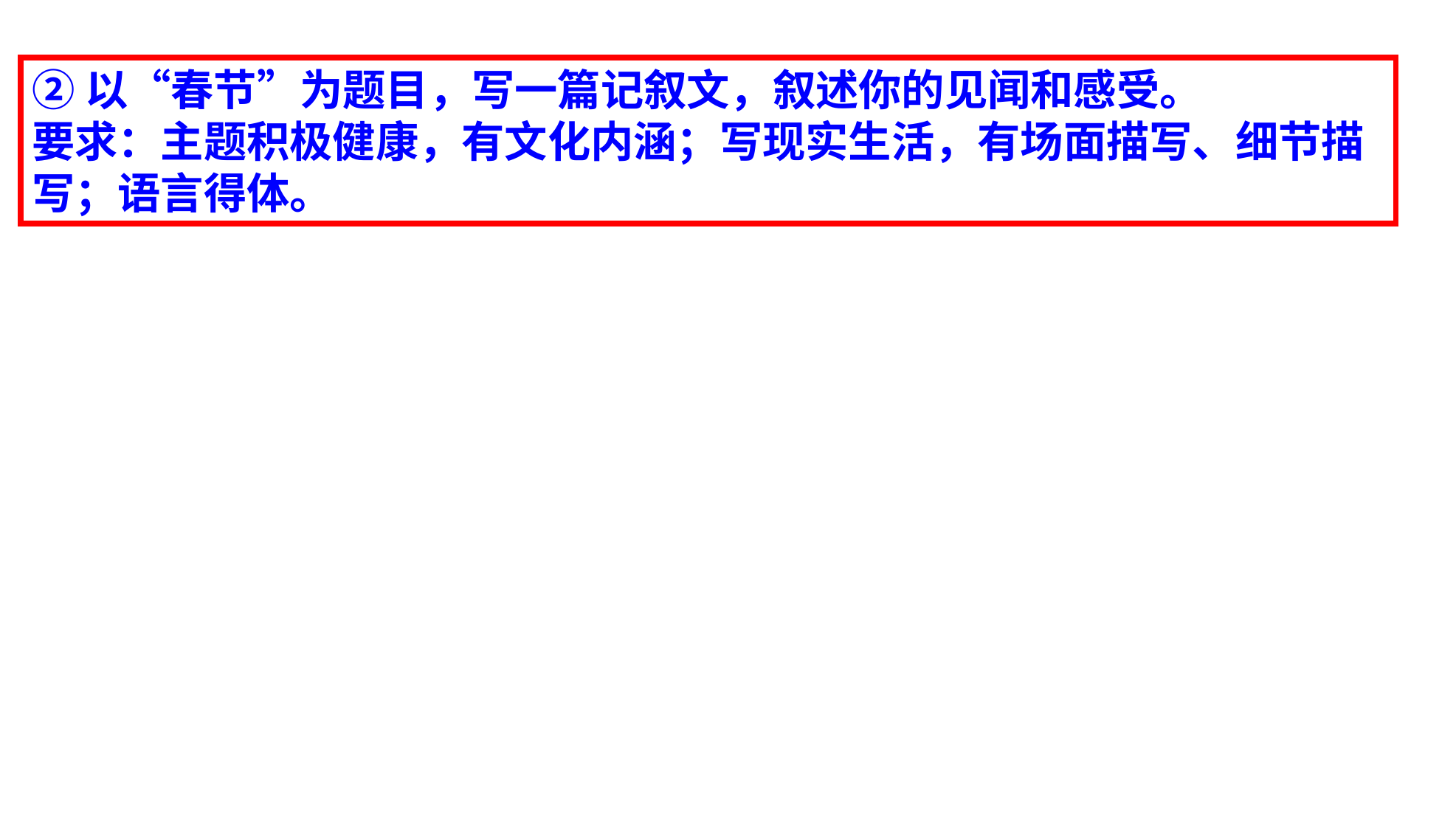

②以“春节”为题目，写一篇记叙文，叙述你的见闻和感受。
要求：主题积极健康，有文化内涵；写现实生活，有场面描写、细节描写；语言得体。